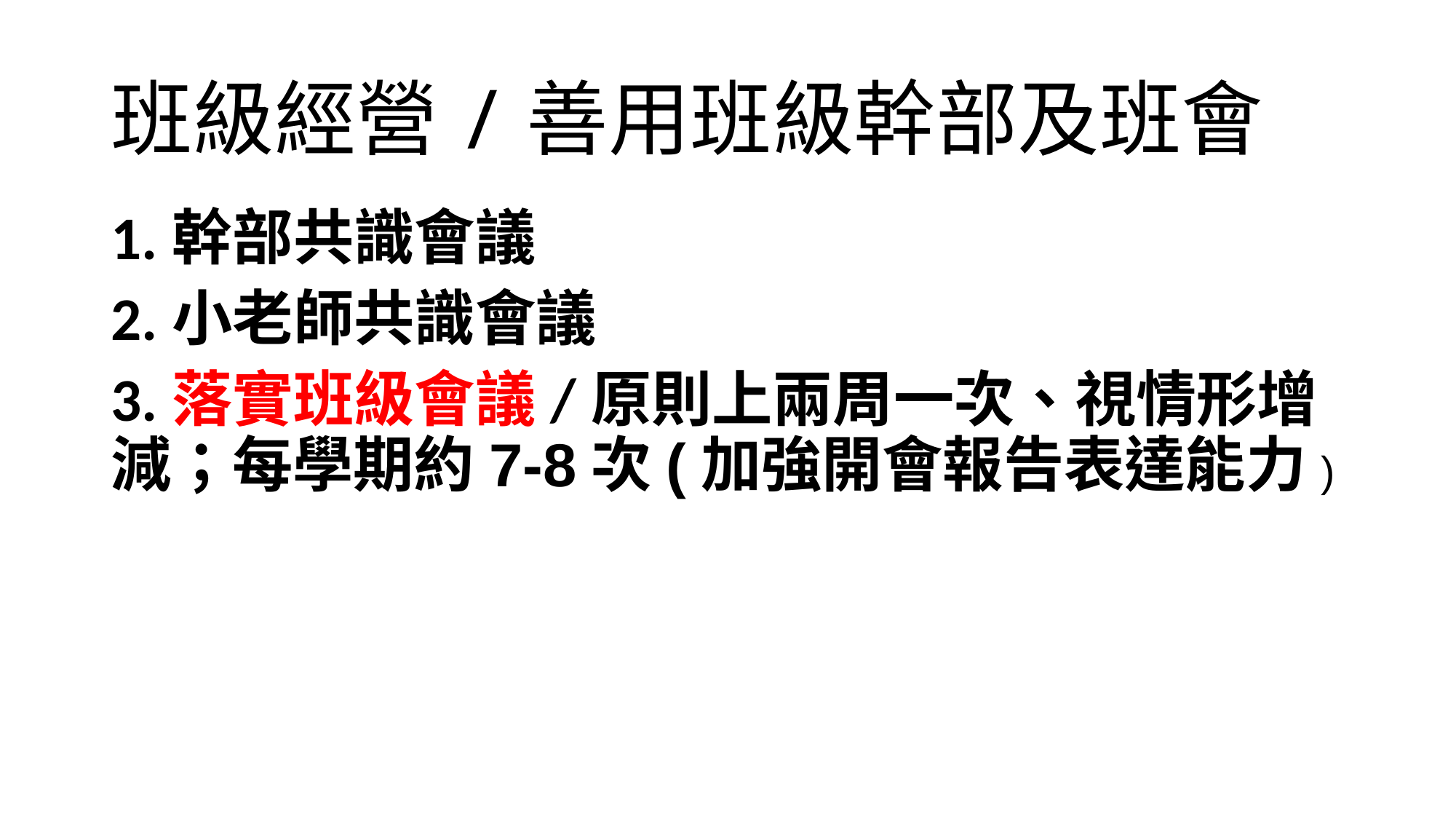

# 班級經營/善用班級幹部及班會
1.幹部共識會議
2.小老師共識會議
3.落實班級會議/原則上兩周一次、視情形增減；每學期約7-8次(加強開會報告表達能力)